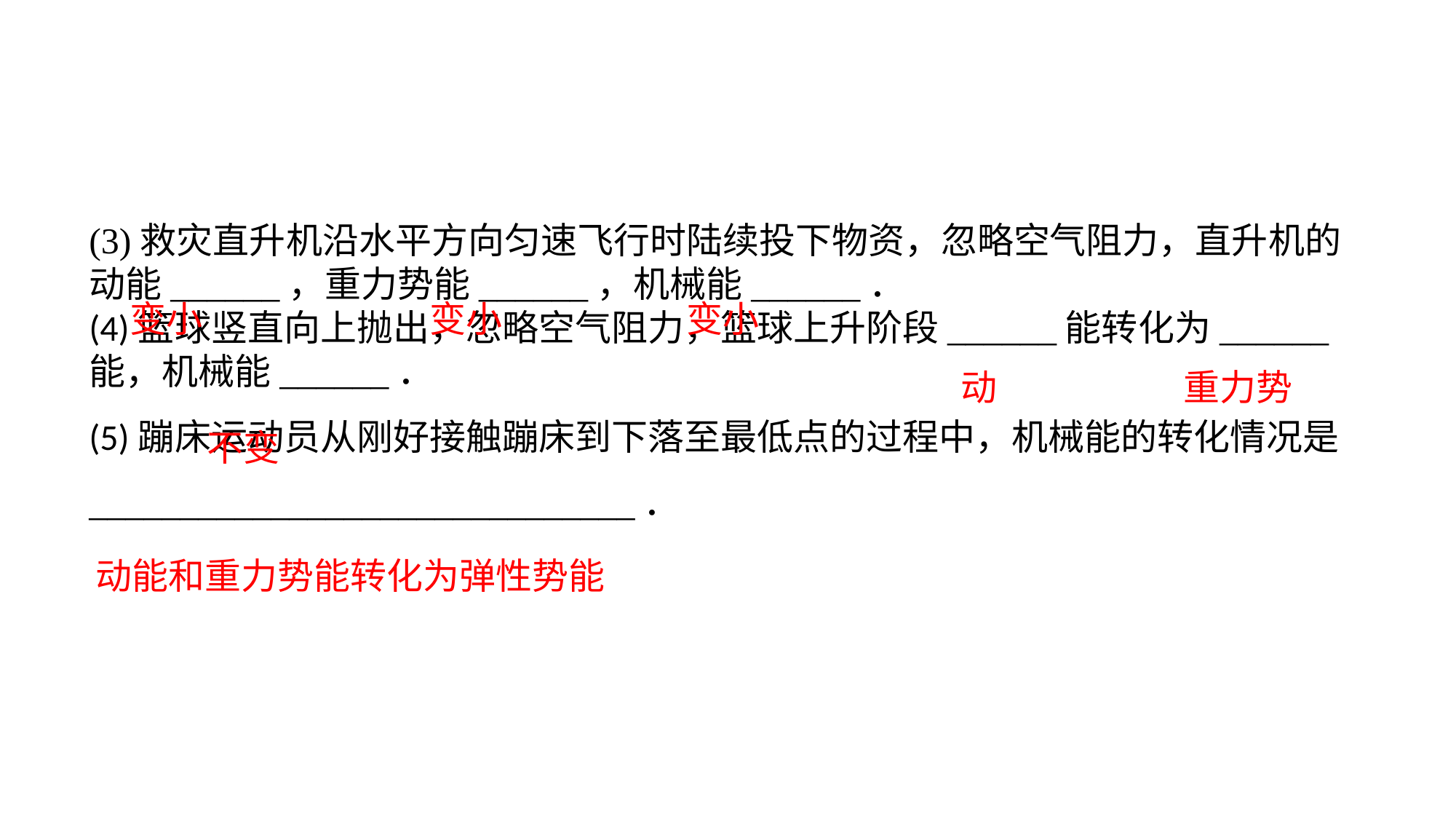

(3)救灾直升机沿水平方向匀速飞行时陆续投下物资，忽略空气阻力，直升机的动能______，重力势能______，机械能______．(4)篮球竖直向上抛出，忽略空气阻力，篮球上升阶段______能转化为______能，机械能______．(5)蹦床运动员从刚好接触蹦床到下落至最低点的过程中，机械能的转化情况是______________________________．
变小
变小
变小
动
重力势
不变
动能和重力势能转化为弹性势能